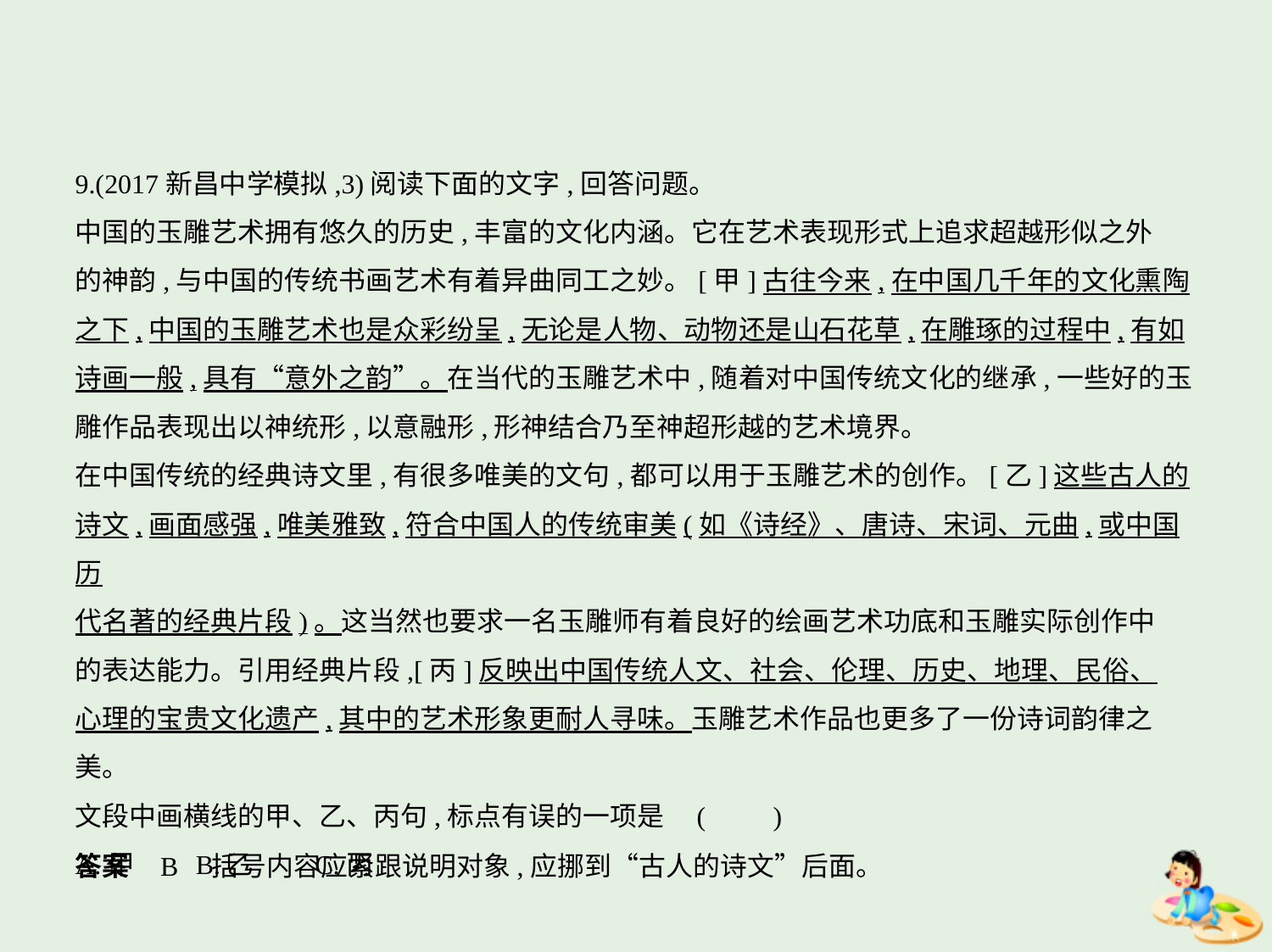

9.(2017新昌中学模拟,3)阅读下面的文字,回答问题。
中国的玉雕艺术拥有悠久的历史,丰富的文化内涵。它在艺术表现形式上追求超越形似之外
的神韵,与中国的传统书画艺术有着异曲同工之妙。[甲]古往今来,在中国几千年的文化熏陶
之下,中国的玉雕艺术也是众彩纷呈,无论是人物、动物还是山石花草,在雕琢的过程中,有如
诗画一般,具有“意外之韵”。在当代的玉雕艺术中,随着对中国传统文化的继承,一些好的玉
雕作品表现出以神统形,以意融形,形神结合乃至神超形越的艺术境界。
在中国传统的经典诗文里,有很多唯美的文句,都可以用于玉雕艺术的创作。[乙]这些古人的
诗文,画面感强,唯美雅致,符合中国人的传统审美(如《诗经》、唐诗、宋词、元曲,或中国历
代名著的经典片段)。这当然也要求一名玉雕师有着良好的绘画艺术功底和玉雕实际创作中
的表达能力。引用经典片段,[丙]反映出中国传统人文、社会、伦理、历史、地理、民俗、
心理的宝贵文化遗产,其中的艺术形象更耐人寻味。玉雕艺术作品也更多了一份诗词韵律之
美。
文段中画横线的甲、乙、丙句,标点有误的一项是 (　　)
A.甲　　B.乙　　C.丙
答案    B　括号内容应紧跟说明对象,应挪到“古人的诗文”后面。